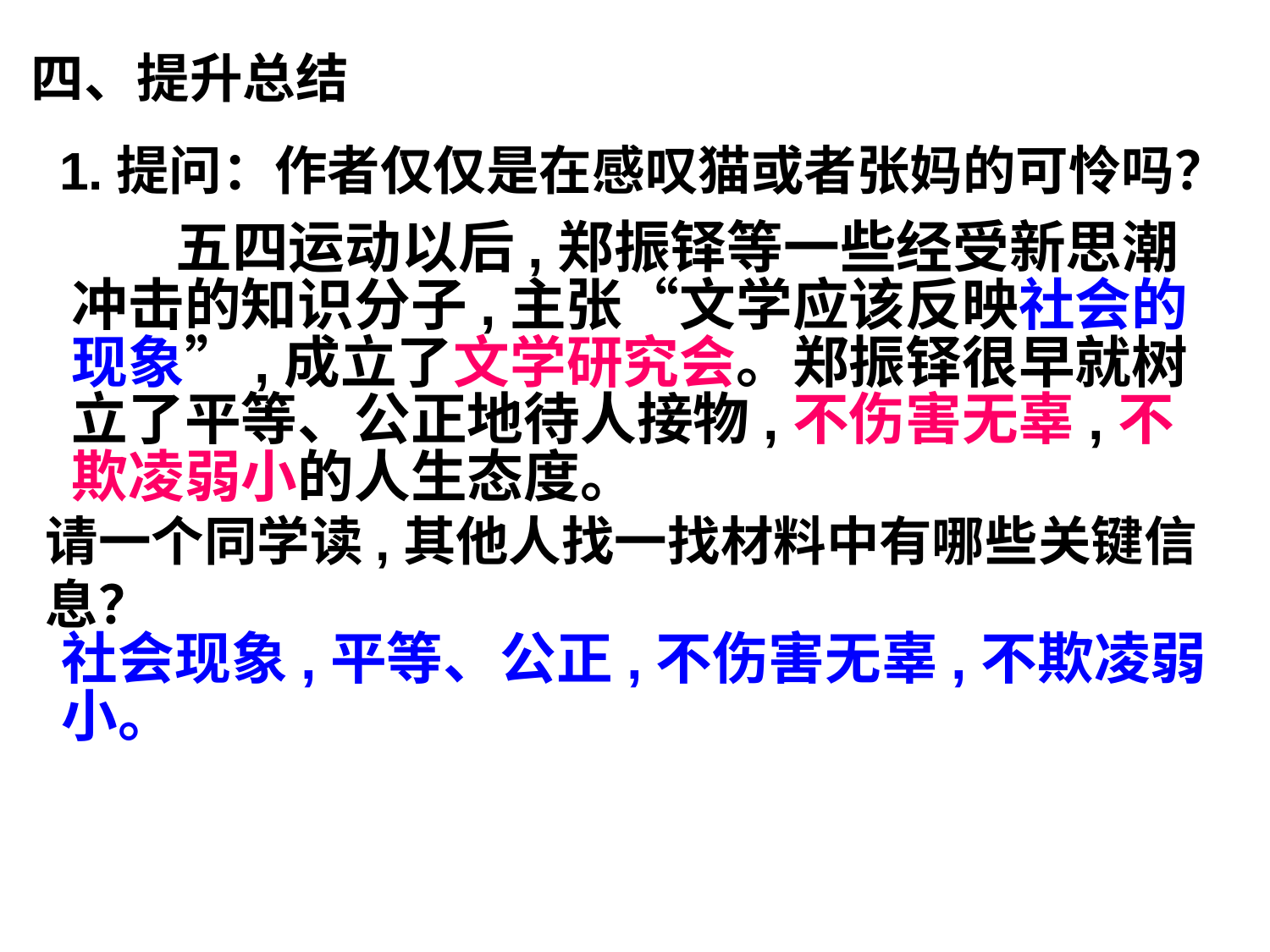

四、提升总结
1.提问：作者仅仅是在感叹猫或者张妈的可怜吗？
       五四运动以后,郑振铎等一些经受新思潮冲击的知识分子,主张“文学应该反映社会的现象”,成立了文学研究会。郑振铎很早就树立了平等、公正地待人接物,不伤害无辜,不欺凌弱小的人生态度。
请一个同学读,其他人找一找材料中有哪些关键信息？
社会现象,平等、公正,不伤害无辜,不欺凌弱小。